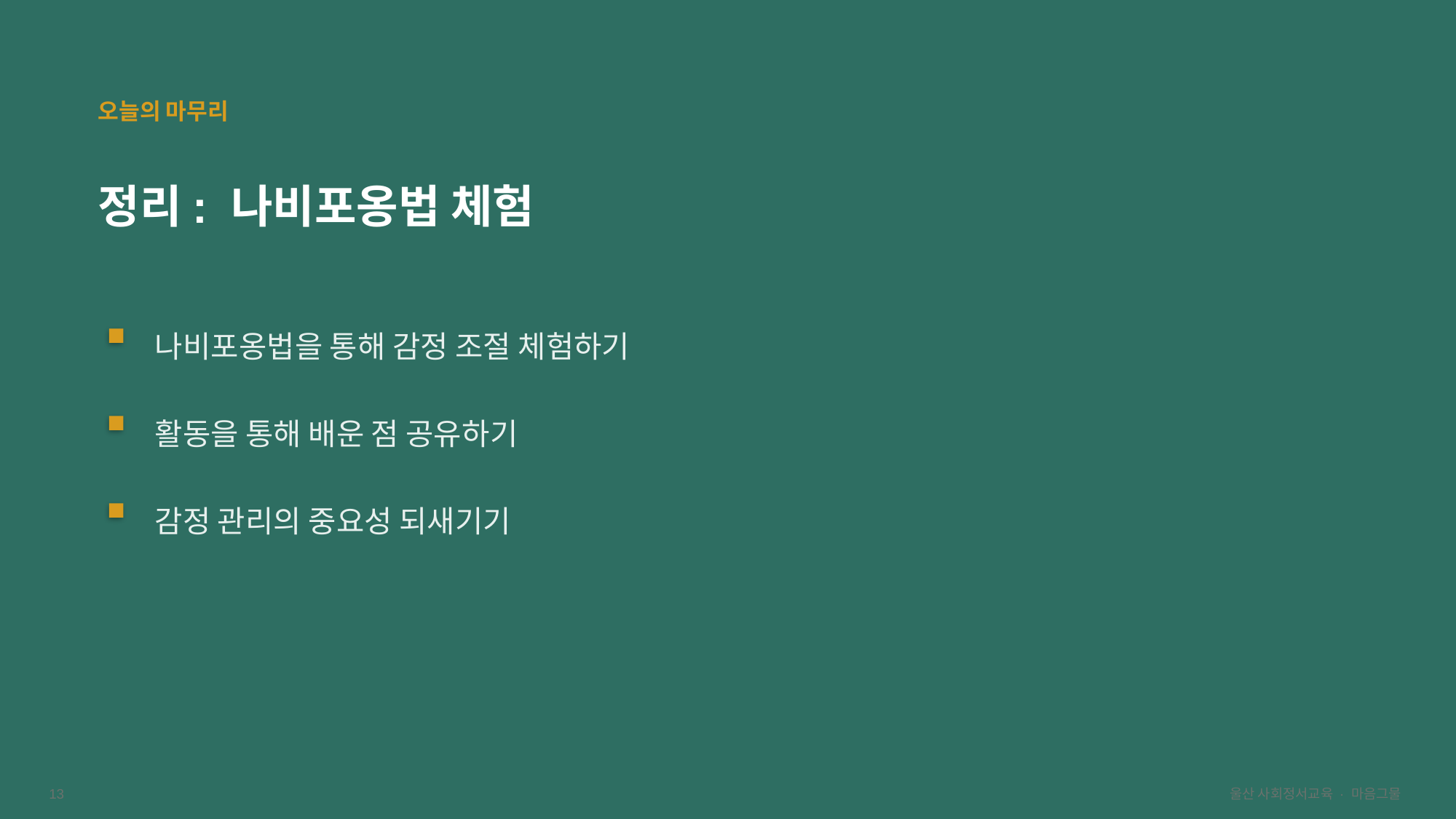

오늘의 마무리
정리: 나비포옹법 체험
나비포옹법을 통해 감정 조절 체험하기

활동을 통해 배운 점 공유하기

감정 관리의 중요성 되새기기

13
울산 사회정서교육 · 마음그물